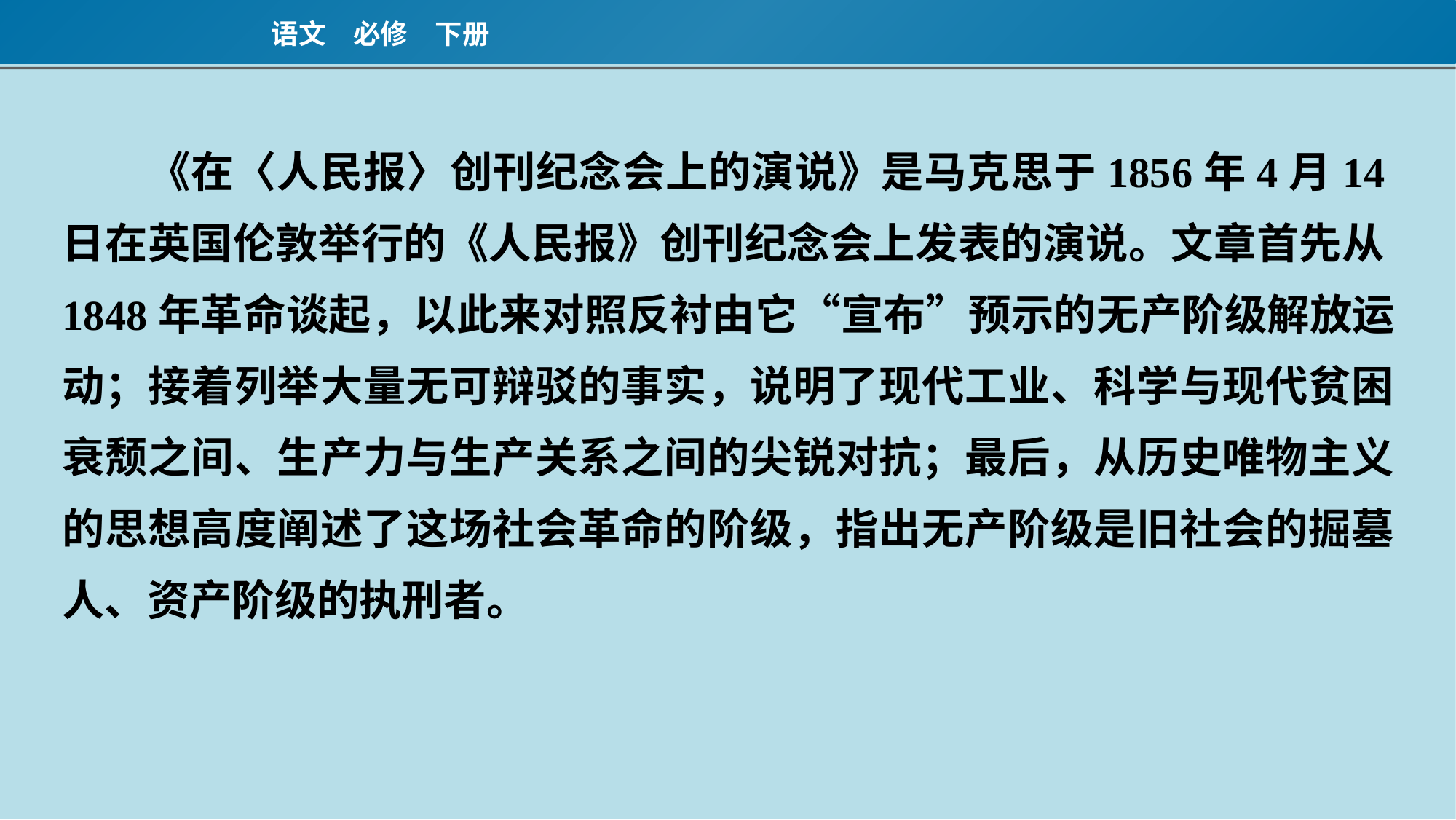

《在〈人民报〉创刊纪念会上的演说》是马克思于1856年4月14日在英国伦敦举行的《人民报》创刊纪念会上发表的演说。文章首先从1848年革命谈起，以此来对照反衬由它“宣布”预示的无产阶级解放运动；接着列举大量无可辩驳的事实，说明了现代工业、科学与现代贫困衰颓之间、生产力与生产关系之间的尖锐对抗；最后，从历史唯物主义的思想高度阐述了这场社会革命的阶级，指出无产阶级是旧社会的掘墓人、资产阶级的执刑者。